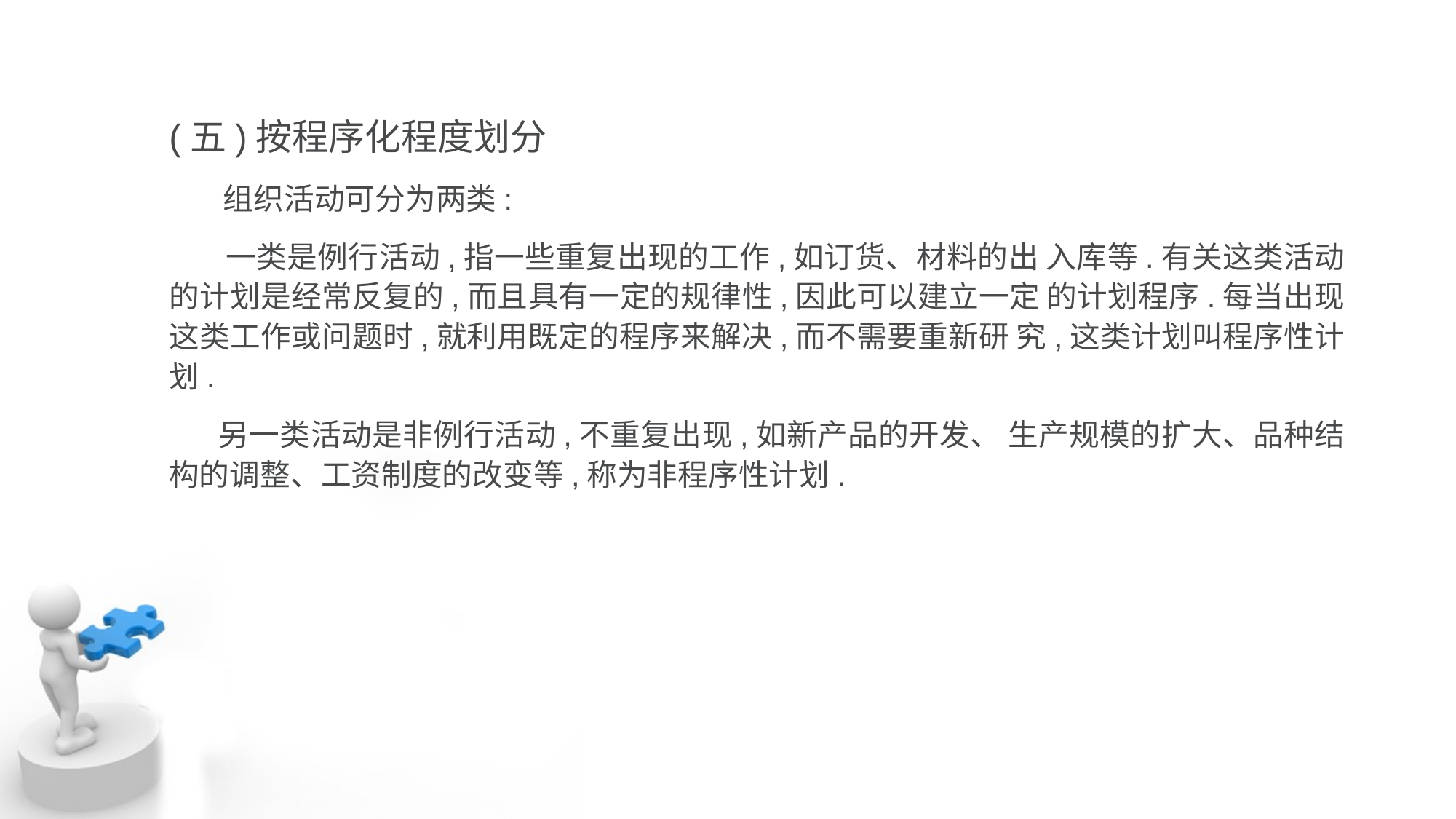

(五)按程序化程度划分
       组织活动可分为两类:
       一类是例行活动,指一些重复出现的工作,如订货、材料的出 入库等.有关这类活动的计划是经常反复的,而且具有一定的规律性,因此可以建立一定 的计划程序.每当出现这类工作或问题时,就利用既定的程序来解决,而不需要重新研 究,这类计划叫程序性计划.
      另一类活动是非例行活动,不重复出现,如新产品的开发、 生产规模的扩大、品种结构的调整、工资制度的改变等,称为非程序性计划.